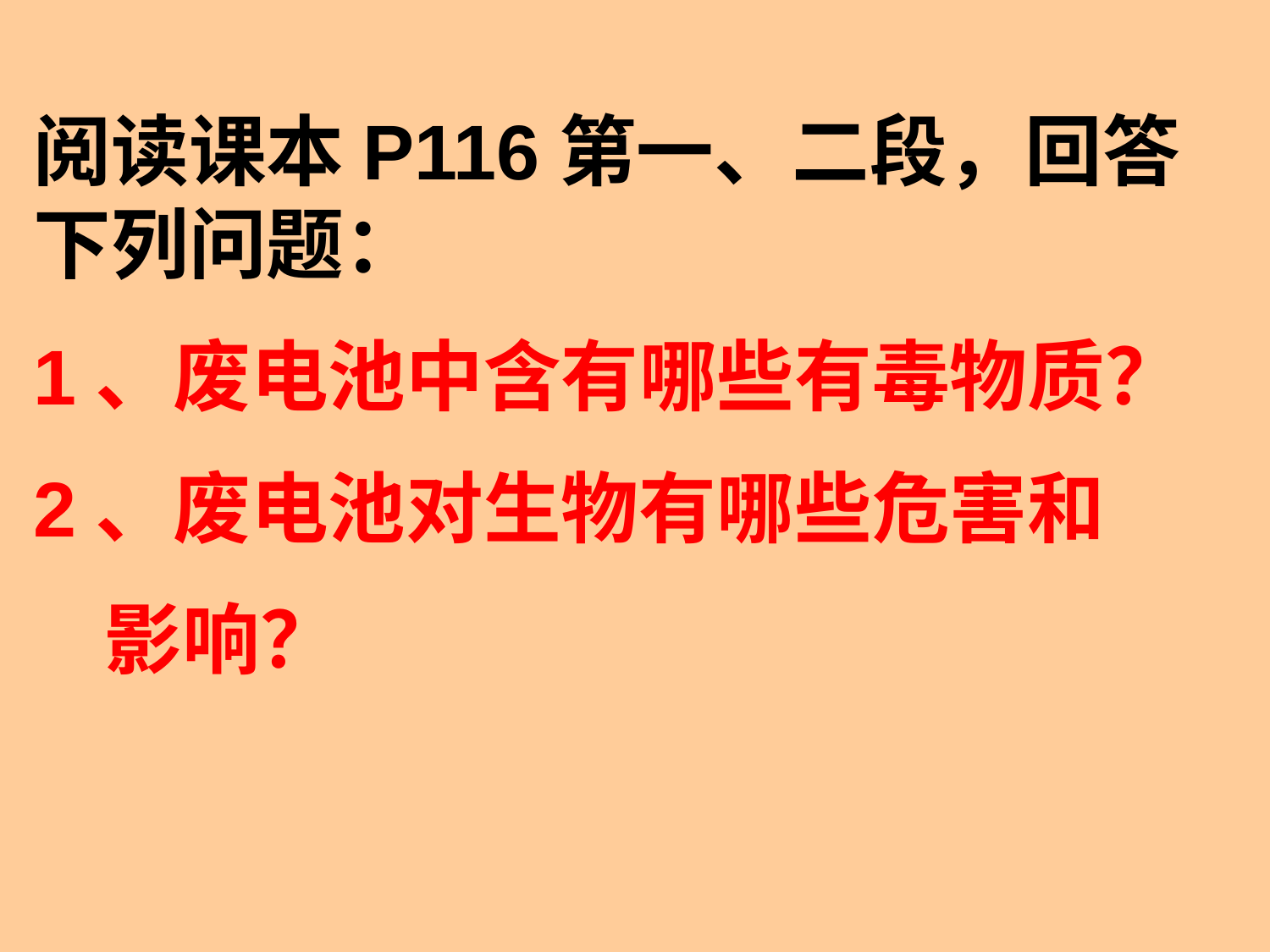

阅读课本P116第一、二段，回答下列问题：
1、废电池中含有哪些有毒物质？
2、废电池对生物有哪些危害和
   影响？